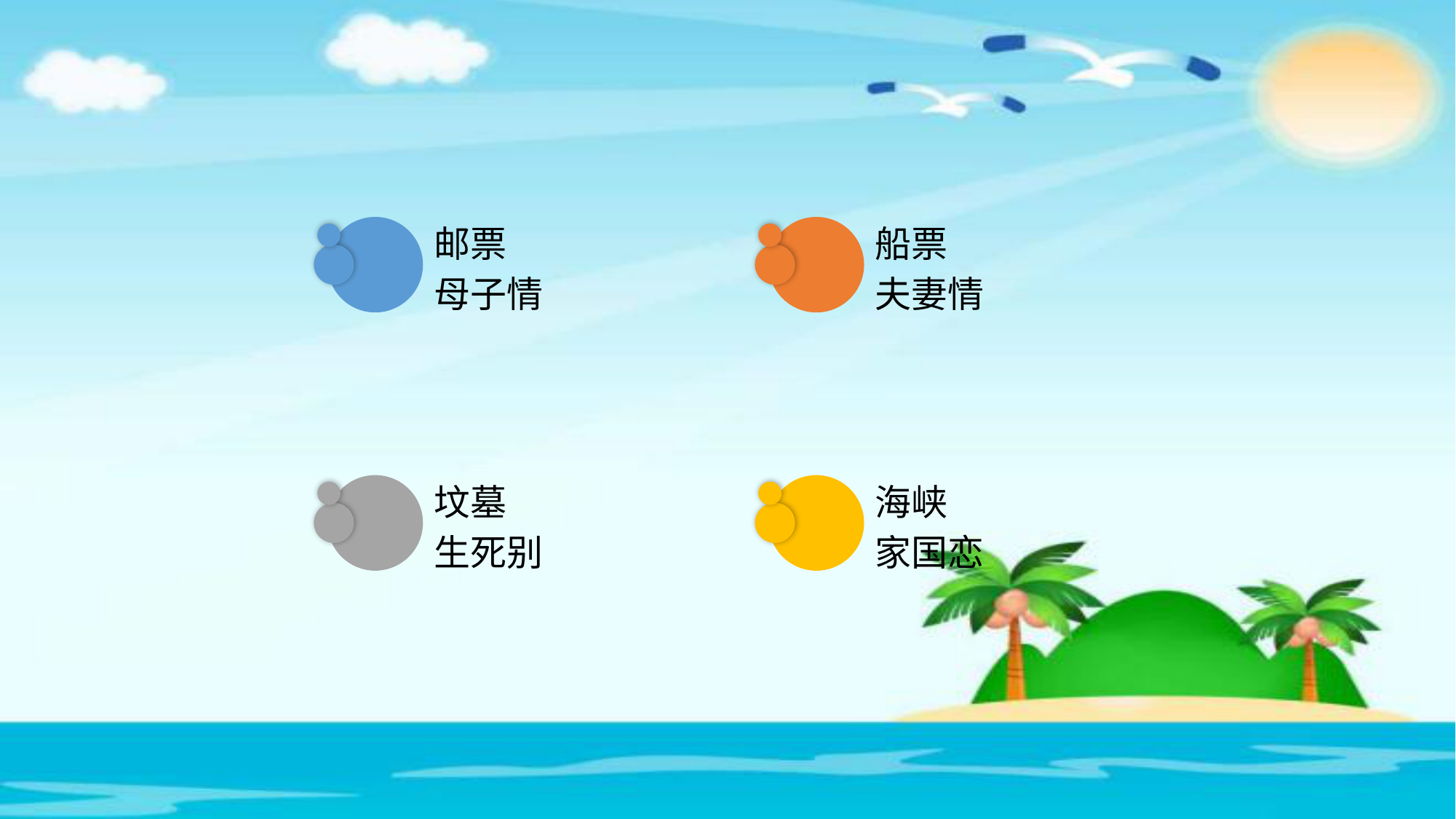

邮票
船票

母子情
夫妻情
坟墓
海峡

生死别
家国恋